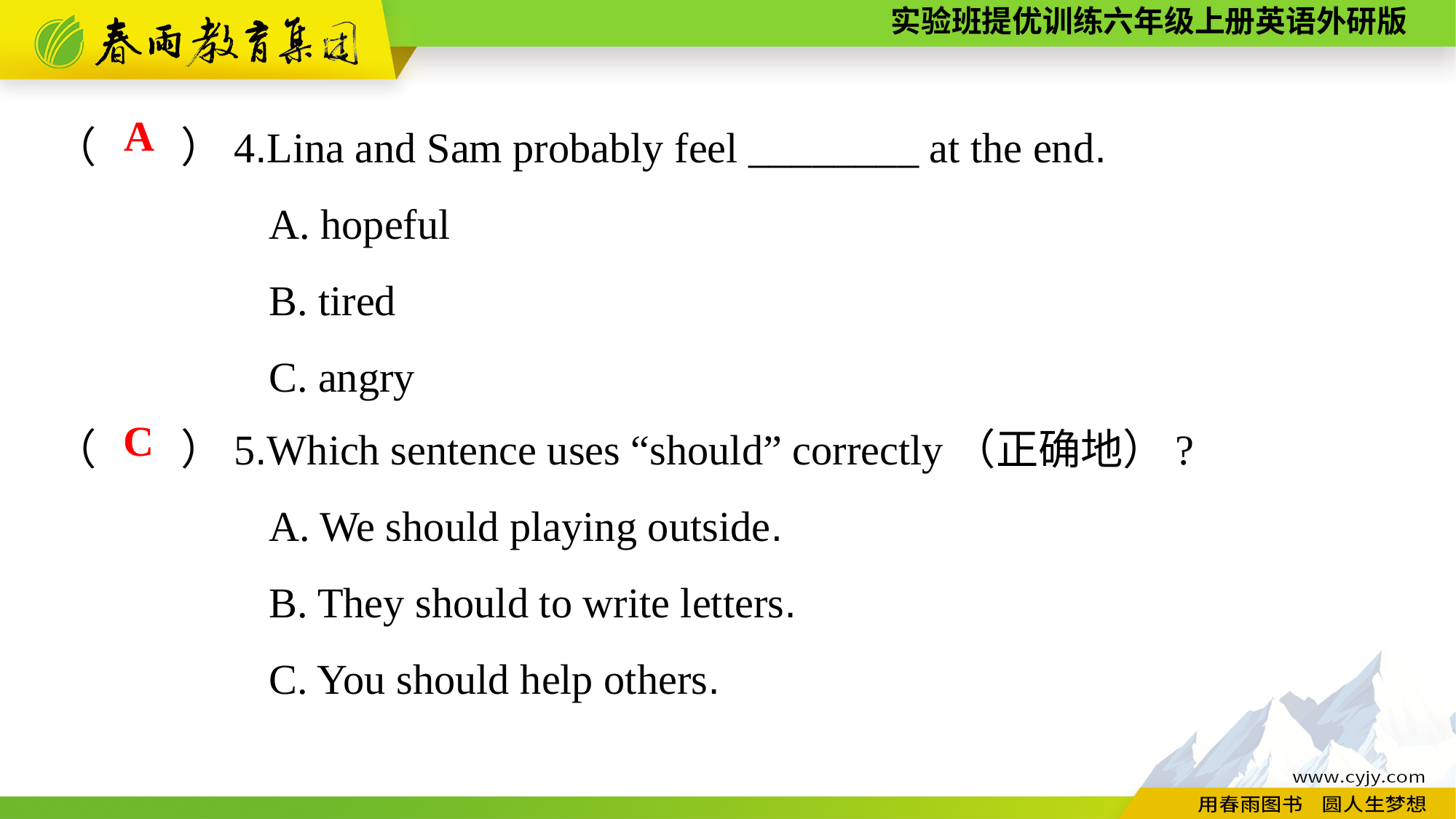

（　　）4.Lina and Sam probably feel ________ at the end.
A. hopeful
B. tired
C. angry
A
（　　）5.Which sentence uses “should” correctly（正确地）?
A. We should playing outside.
B. They should to write letters.
C. You should help others.
C